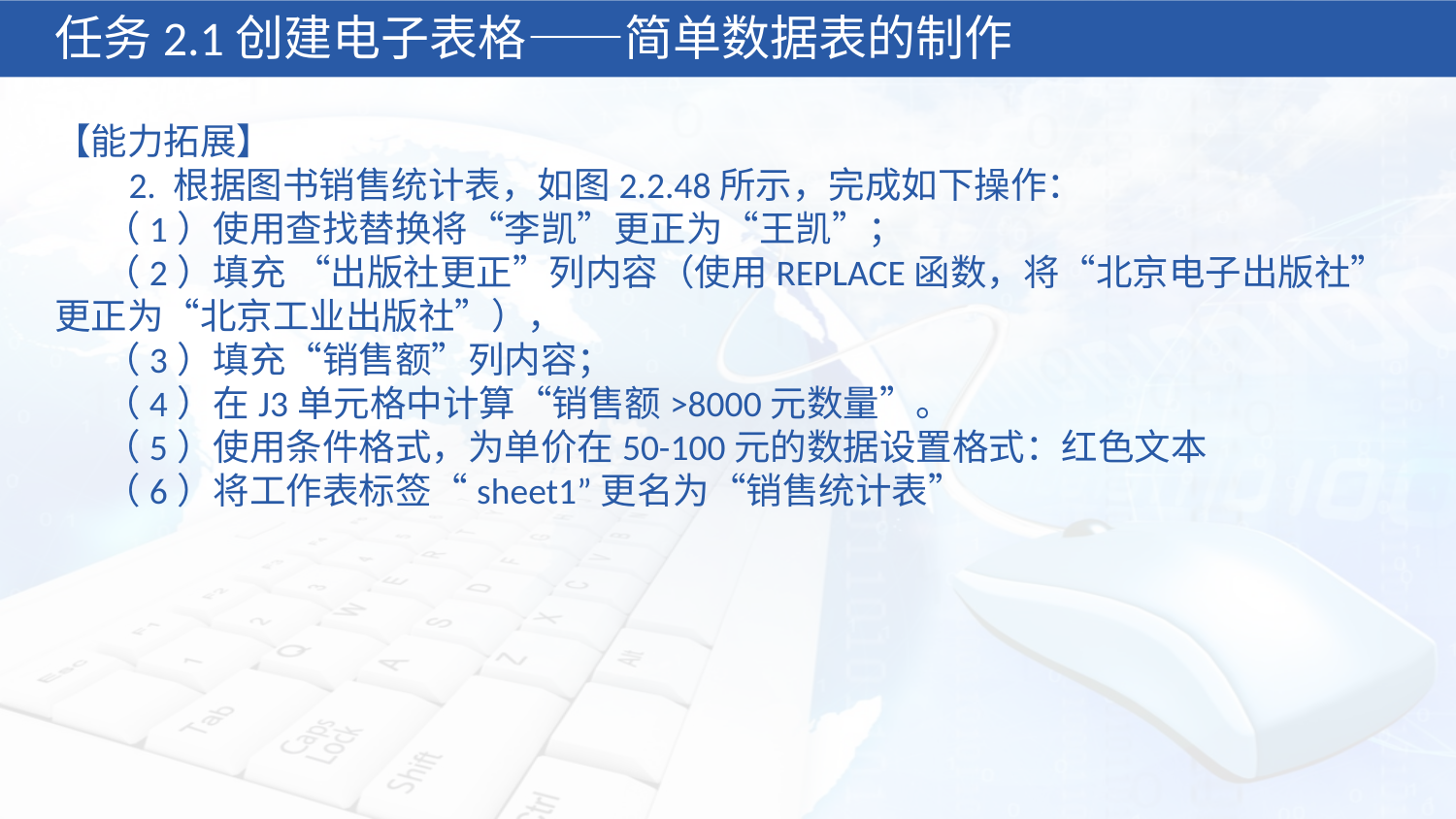

任务2.1创建电子表格——简单数据表的制作
【能力拓展】
         2. 根据图书销售统计表，如图2.2.48所示，完成如下操作：
     （1）使用查找替换将“李凯”更正为“王凯”；
     （2）填充 “出版社更正”列内容（使用REPLACE函数，将“北京电子出版社”更正为“北京工业出版社”），
     （3）填充“销售额”列内容；
     （4）在J3单元格中计算“销售额>8000元数量”。
     （5）使用条件格式，为单价在50-100元的数据设置格式：红色文本
     （6）将工作表标签“sheet1”更名为“销售统计表”